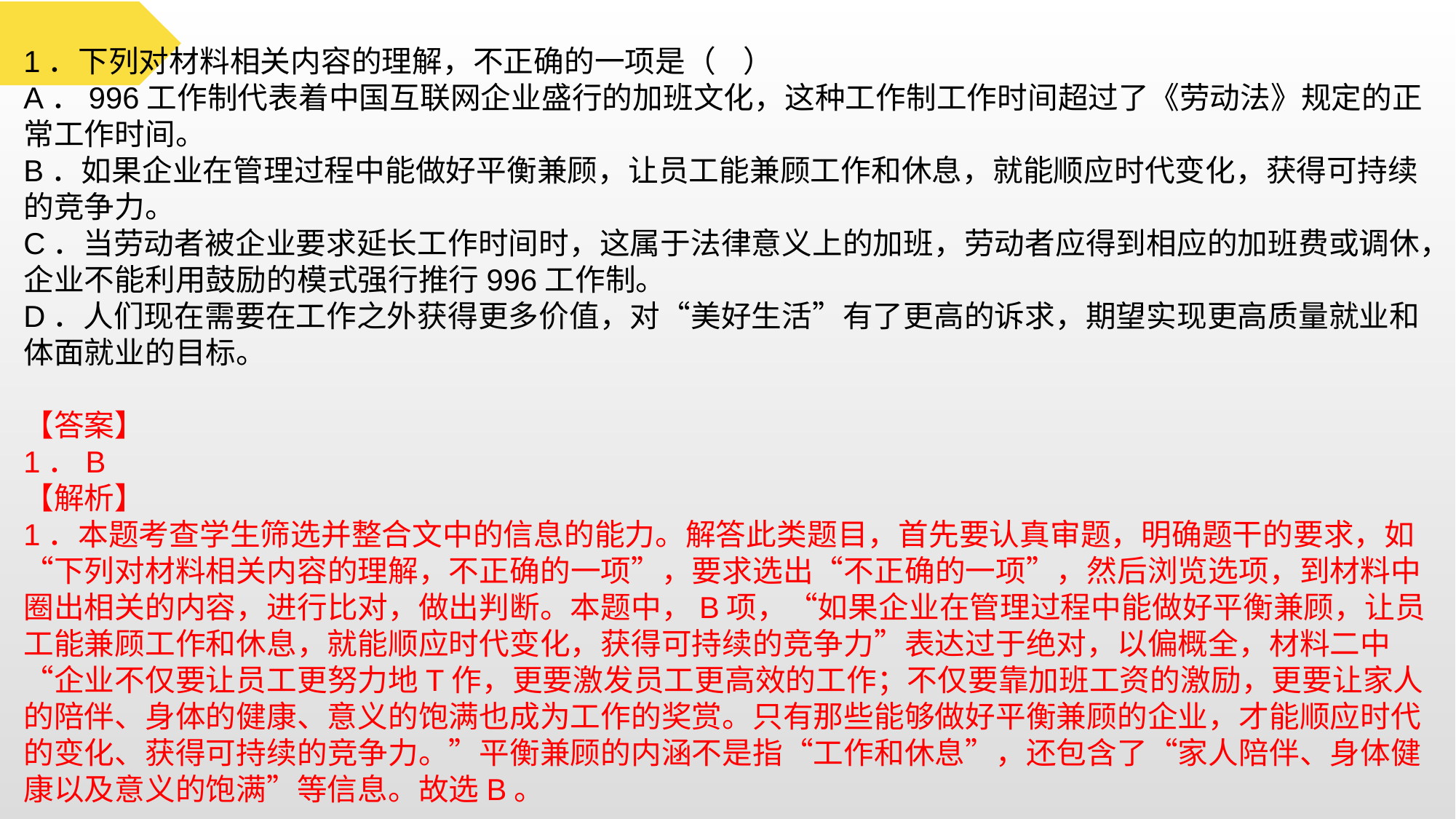

1．下列对材料相关内容的理解，不正确的一项是（    ）
A．996工作制代表着中国互联网企业盛行的加班文化，这种工作制工作时间超过了《劳动法》规定的正常工作时间。
B．如果企业在管理过程中能做好平衡兼顾，让员工能兼顾工作和休息，就能顺应时代变化，获得可持续的竞争力。
C．当劳动者被企业要求延长工作时间时，这属于法律意义上的加班，劳动者应得到相应的加班费或调休，企业不能利用鼓励的模式强行推行996工作制。
D．人们现在需要在工作之外获得更多价值，对“美好生活”有了更高的诉求，期望实现更高质量就业和体面就业的目标。

【答案】
1．B
【解析】
1．本题考查学生筛选并整合文中的信息的能力。解答此类题目，首先要认真审题，明确题干的要求，如“下列对材料相关内容的理解，不正确的一项”，要求选出“不正确的一项”，然后浏览选项，到材料中圈出相关的内容，进行比对，做出判断。本题中，B项，“如果企业在管理过程中能做好平衡兼顾，让员工能兼顾工作和休息，就能顺应时代变化，获得可持续的竞争力”表达过于绝对，以偏概全，材料二中“企业不仅要让员工更努力地T作，更要激发员工更高效的工作；不仅要靠加班工资的激励，更要让家人的陪伴、身体的健康、意义的饱满也成为工作的奖赏。只有那些能够做好平衡兼顾的企业，才能顺应时代的变化、获得可持续的竞争力。”平衡兼顾的内涵不是指“工作和休息”，还包含了“家人陪伴、身体健康以及意义的饱满”等信息。故选B。